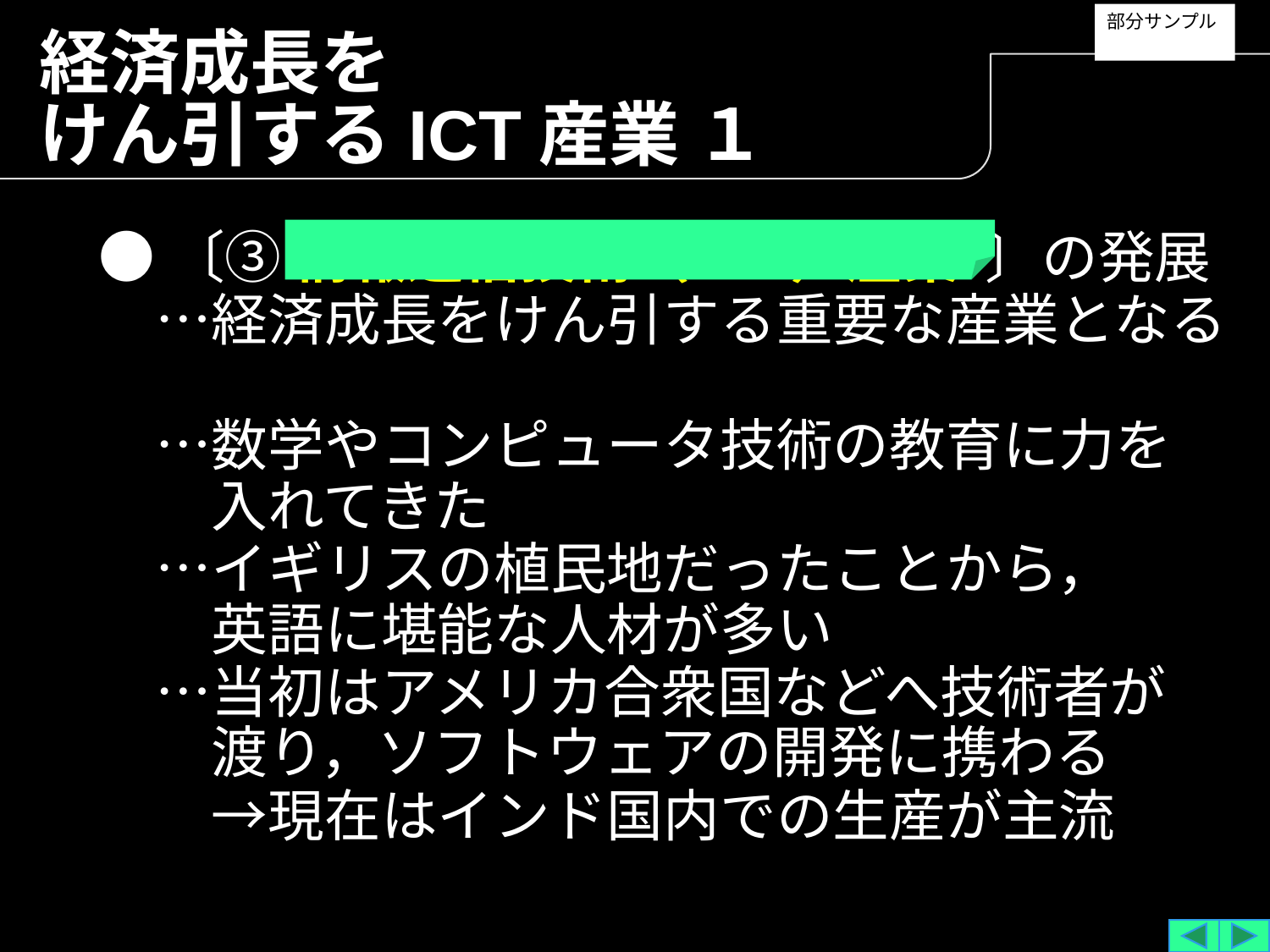

部分サンプル
経済成長を
けん引するICT産業 １

●〔③ 情報通信技術（ICT）産業  〕の発展
　…経済成長をけん引する重要な産業となる

　…数学やコンピュータ技術の教育に力を
　　入れてきた
　…イギリスの植民地だったことから，
　　英語に堪能な人材が多い
　…当初はアメリカ合衆国などへ技術者が
　　渡り，ソフトウェアの開発に携わる
　　→現在はインド国内での生産が主流